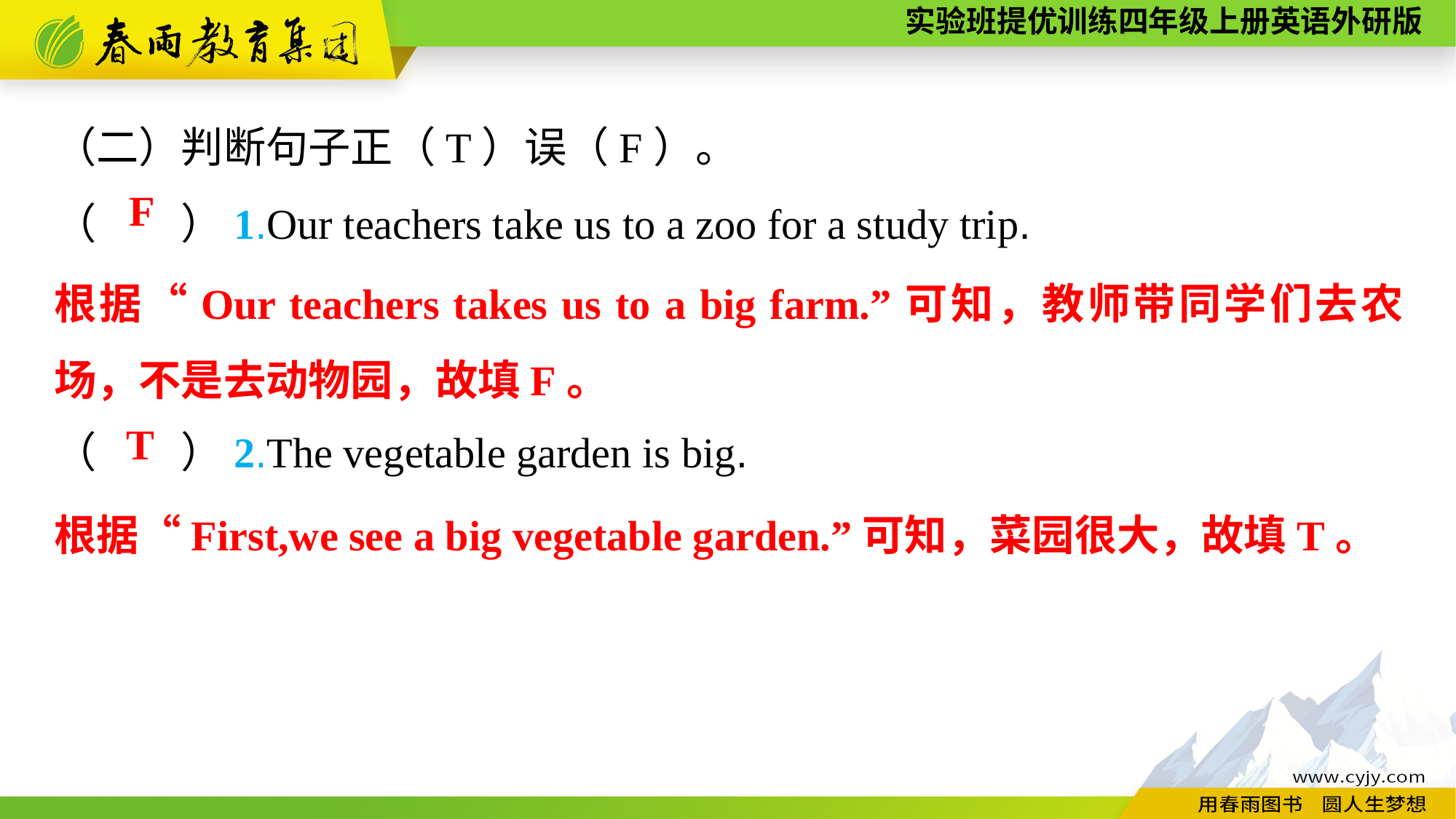

（二）判断句子正（T）误（F）。
（　　）1.Our teachers take us to a zoo for a study trip.

（　　）2.The vegetable garden is big.

F
根据“Our teachers takes us to a big farm.”可知，教师带同学们去农场，不是去动物园，故填F。
T
根据“First,we see a big vegetable garden.”可知，菜园很大，故填T。